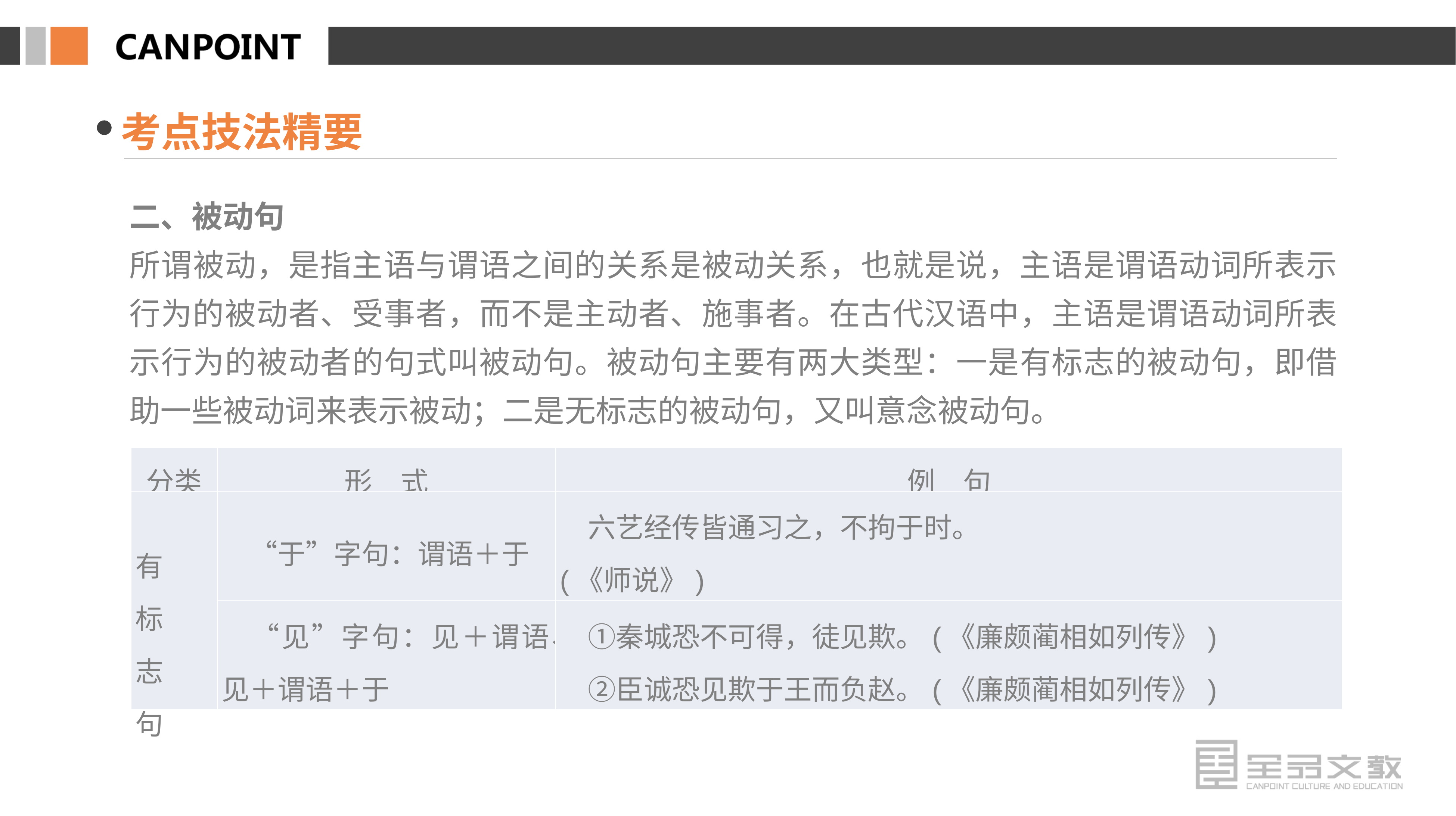

考点技法精要

二、被动句
所谓被动，是指主语与谓语之间的关系是被动关系，也就是说，主语是谓语动词所表示行为的被动者、受事者，而不是主动者、施事者。在古代汉语中，主语是谓语动词所表示行为的被动者的句式叫被动句。被动句主要有两大类型：一是有标志的被动句，即借助一些被动词来表示被动；二是无标志的被动句，又叫意念被动句。
| 分类 | 形　式 | 例　句 |
| --- | --- | --- |
| 有 标 志 句 | “于”字句：谓语＋于 | 六艺经传皆通习之，不拘于时。 (《师说》) |
|  | “见”字句：见＋谓语、见＋谓语＋于 | ①秦城恐不可得，徒见欺。(《廉颇蔺相如列传》) 　②臣诚恐见欺于王而负赵。(《廉颇蔺相如列传》) |